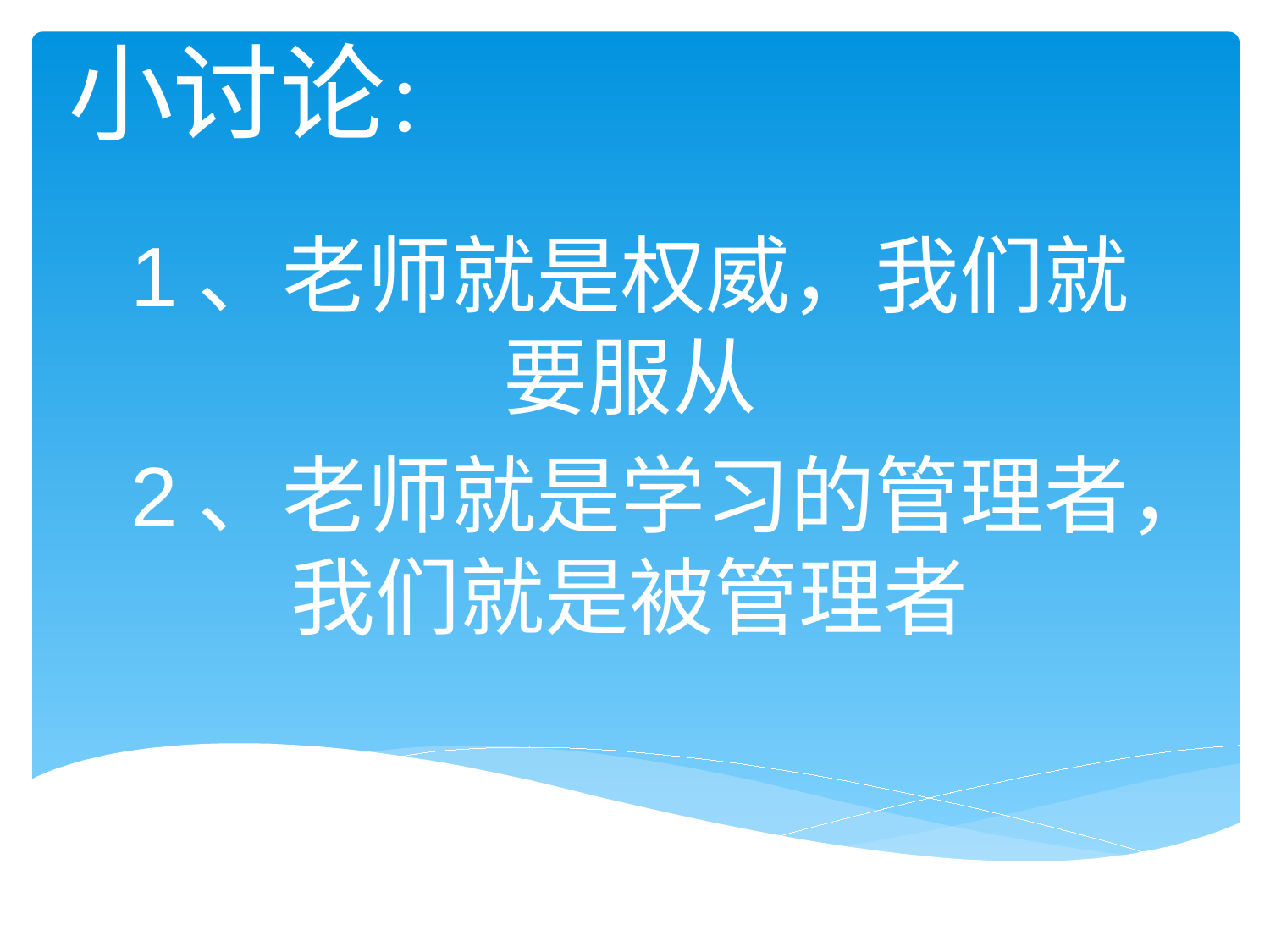

# 小讨论：
1、老师就是权威，我们就要服从
2、老师就是学习的管理者，我们就是被管理者